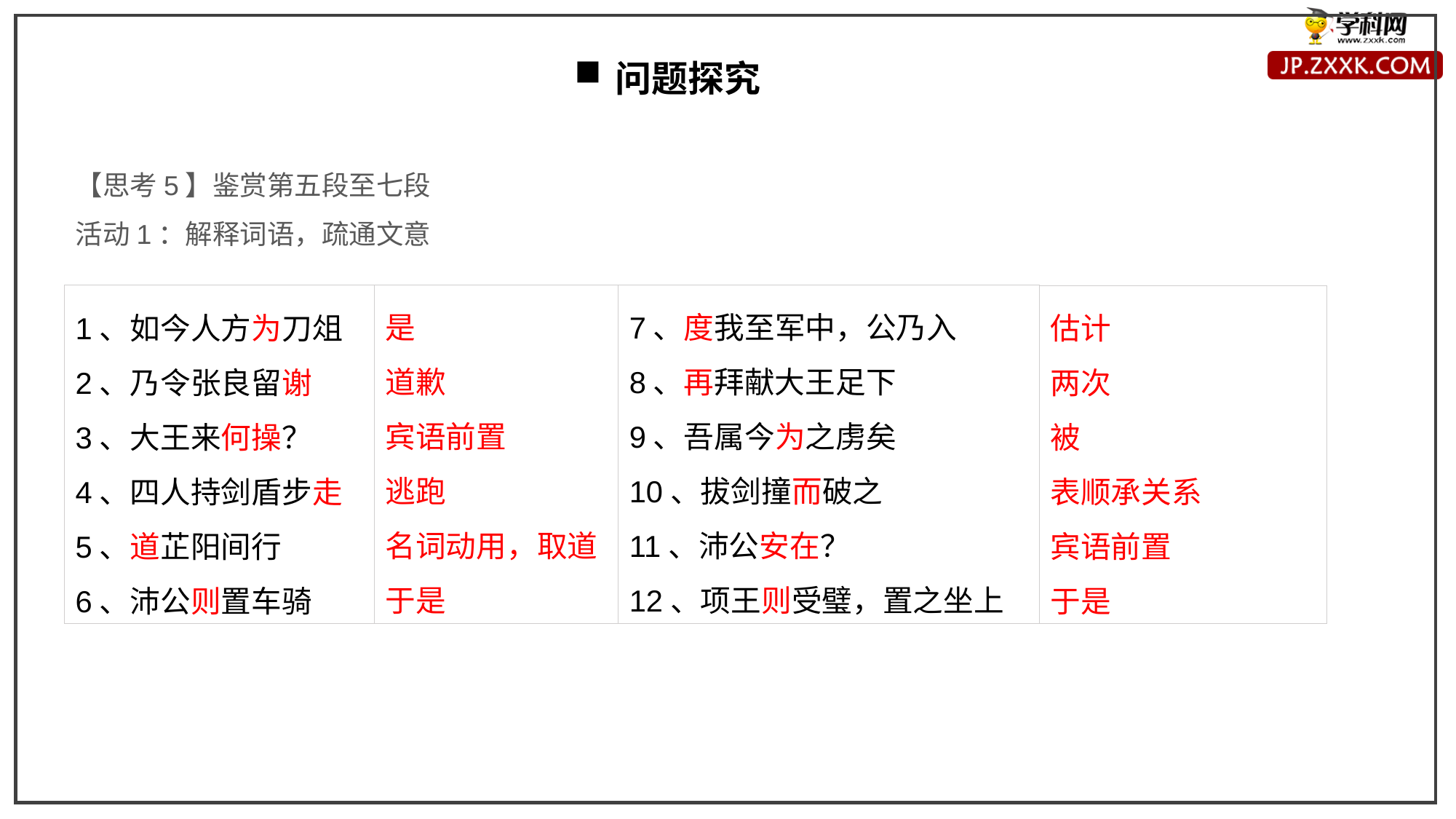

问题探究
【思考5】鉴赏第五段至七段
活动1：解释词语，疏通文意
是
道歉
宾语前置
逃跑
名词动用，取道
于是
7、度我至军中，公乃入
8、再拜献大王足下
9、吾属今为之虏矣
10、拔剑撞而破之
11、沛公安在？
12、项王则受璧，置之坐上
1、如今人方为刀俎
2、乃令张良留谢
3、大王来何操？
4、四人持剑盾步走
5、道芷阳间行
6、沛公则置车骑
估计
两次
被
表顺承关系
宾语前置
于是